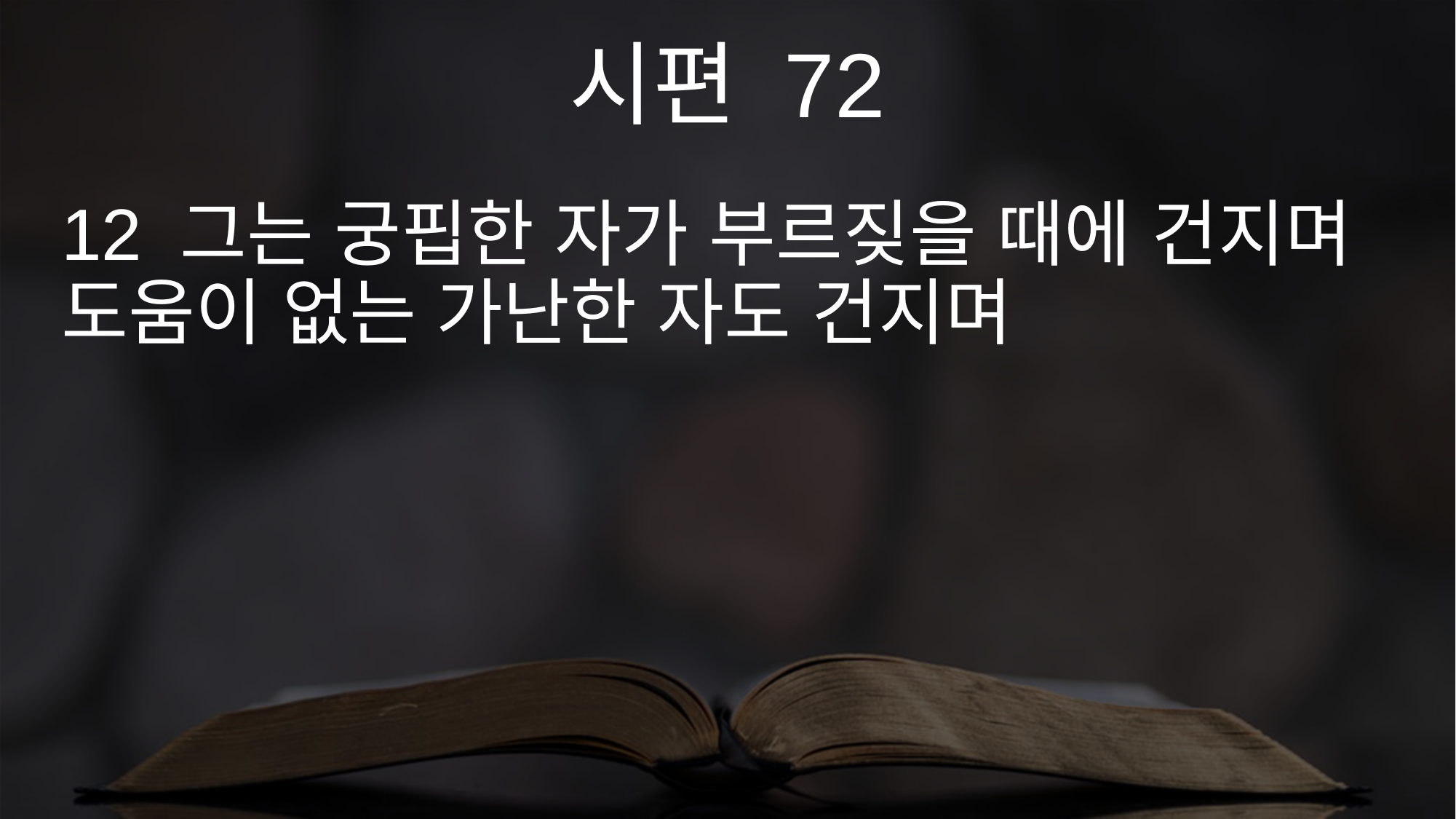

시편 72
12 그는 궁핍한 자가 부르짖을 때에 건지며 도움이 없는 가난한 자도 건지며